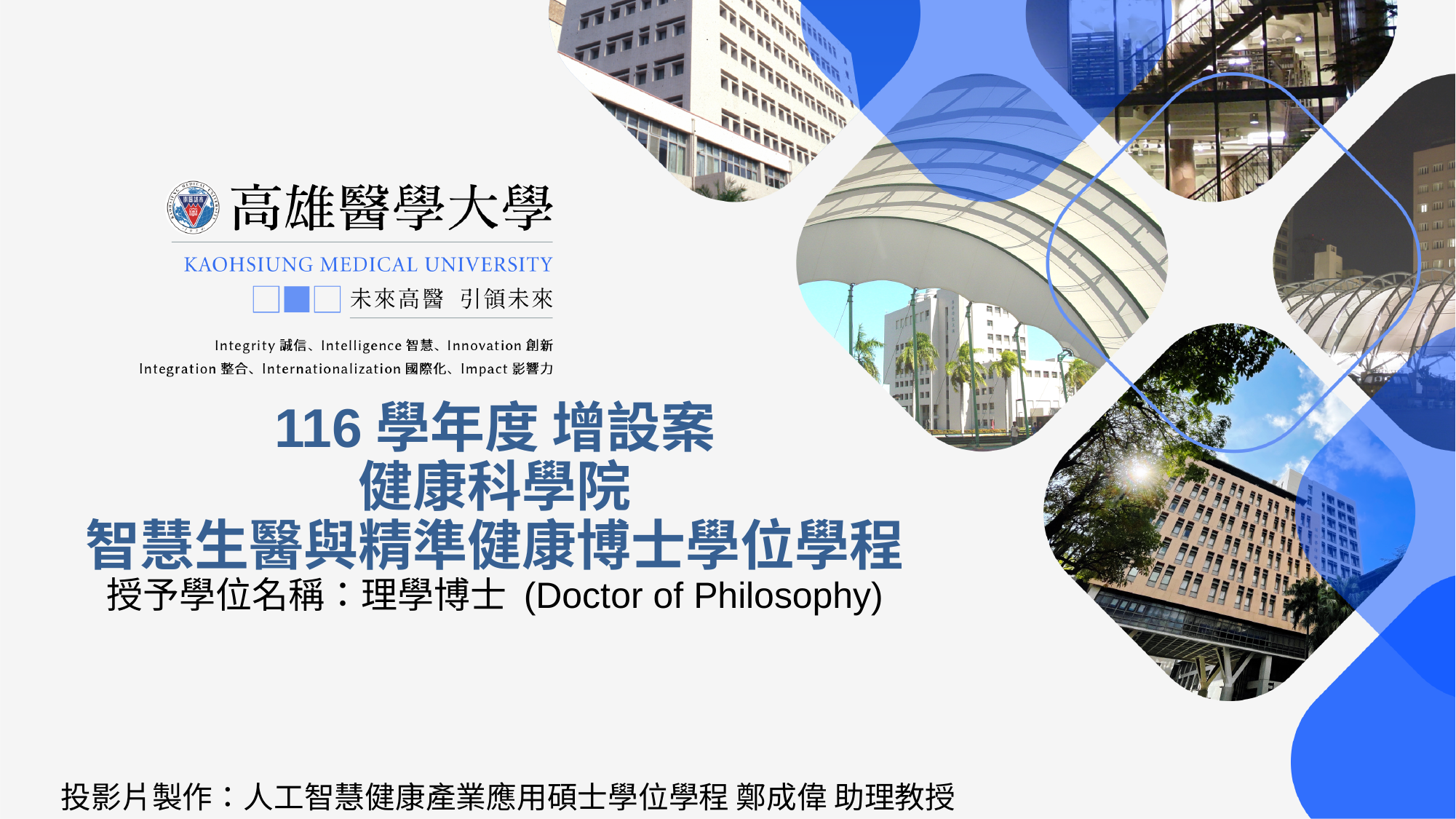

# 116學年度 增設案 健康科學院 智慧生醫與精準健康博士學位學程 授予學位名稱：理學博士 (Doctor of Philosophy)
投影片製作：人工智慧健康產業應用碩士學位學程 鄭成偉 助理教授